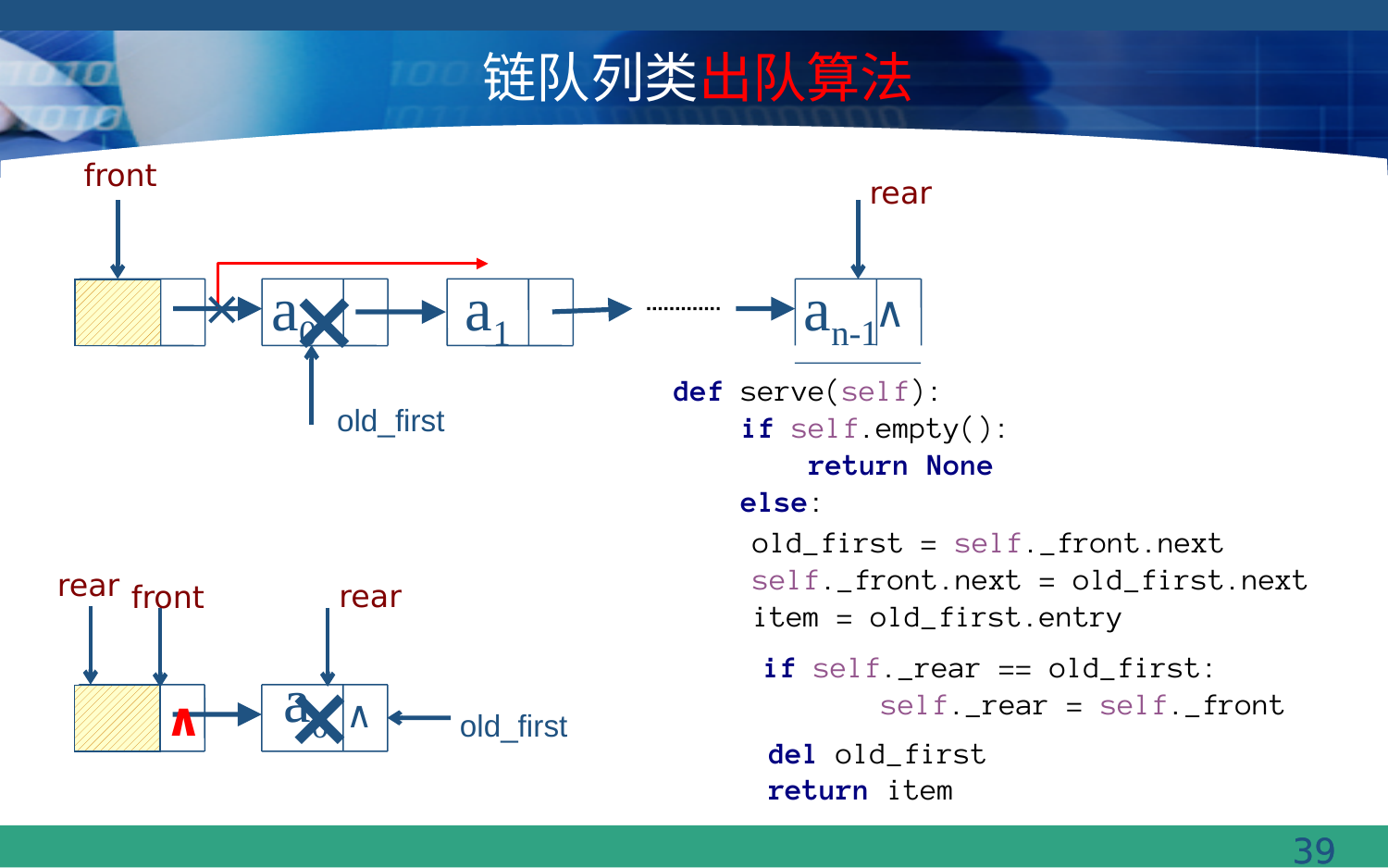

链队列类出队算法
front
rear
×
a0
a1
an-1
×

∧

def serve(self):
    if self.empty():
        return None
    else:

    old_first
old_first = self._front.next
self._front.next = old_first.next
item = old_first.entry
rear
rear
front
if self._rear == old_first:
       self._rear = self._front
a0
×
    old_first
∧

∧

del old_first
return item